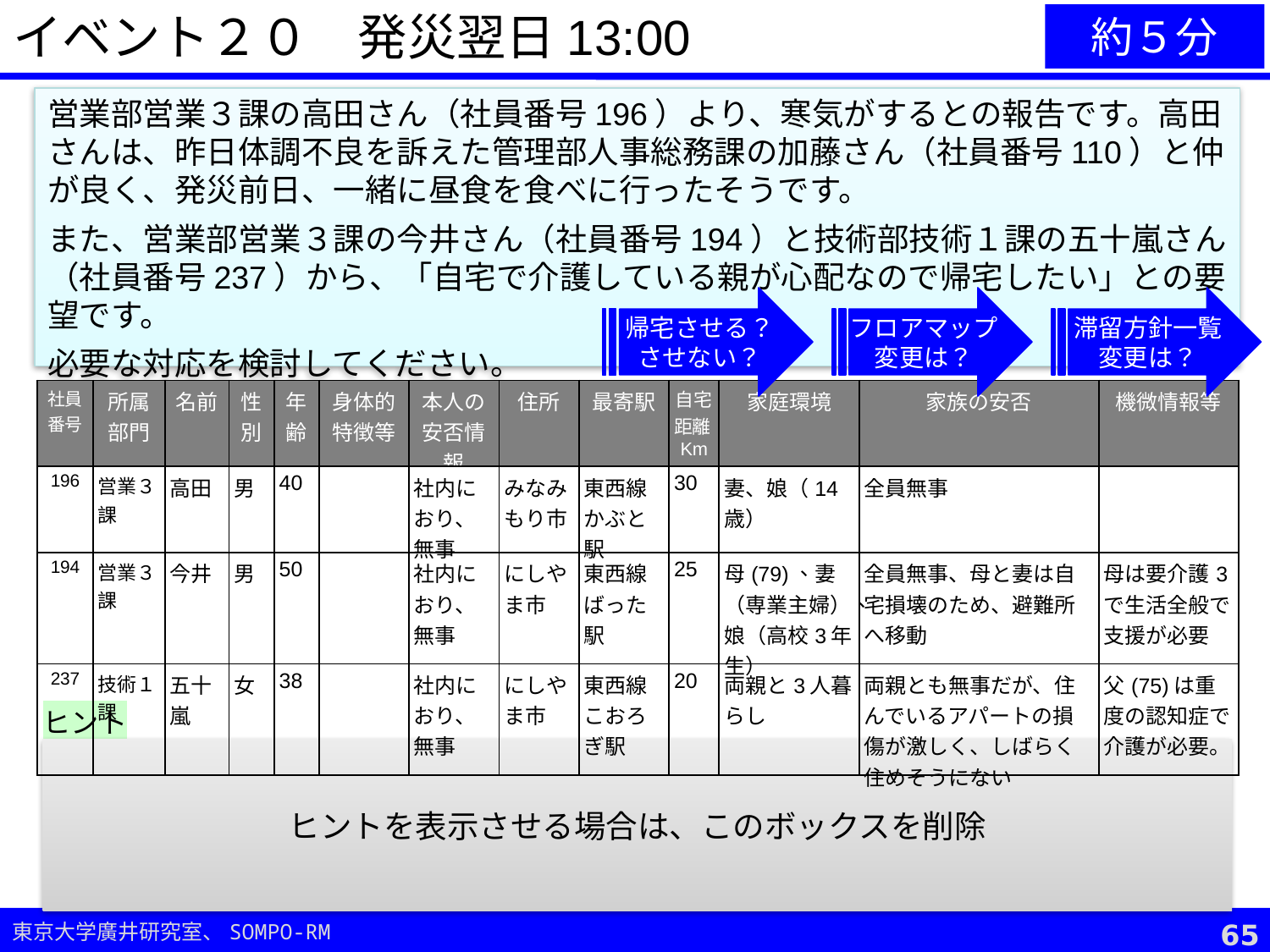

イベント２０　発災翌日13:00
約５分
営業部営業３課の高田さん（社員番号196）より、寒気がするとの報告です。高田さんは、昨日体調不良を訴えた管理部人事総務課の加藤さん（社員番号110）と仲が良く、発災前日、一緒に昼食を食べに行ったそうです。
また、営業部営業３課の今井さん（社員番号194）と技術部技術１課の五十嵐さん（社員番号237）から、「自宅で介護している親が心配なので帰宅したい」との要望です。
必要な対応を検討してください。
帰宅させる？
させない？
フロアマップ
変更は？
滞留方針一覧
変更は？
| 社員 番号 | 所属部門 | 名前 | 性別 | 年齢 | 身体的 特徴等 | 本人の 安否情報 | 住所 | 最寄駅 | 自宅距離Km | 家庭環境 | 家族の安否 | 機微情報等 |
| --- | --- | --- | --- | --- | --- | --- | --- | --- | --- | --- | --- | --- |
| 196 | 営業３課 | 高田 | 男 | 40 |  | 社内におり、無事 | みなみもり市 | 東西線かぶと駅 | 30 | 妻、娘（14歳） | 全員無事 |  |
| 194 | 営業３課 | 今井 | 男 | 50 |  | 社内におり、無事 | にしやま市 | 東西線ばった駅 | 25 | 母(79)、妻（専業主婦）、娘（高校3年生） | 全員無事、母と妻は自宅損壊のため、避難所へ移動 | 母は要介護3で生活全般で支援が必要 |
| 237 | 技術１課 | 五十嵐 | 女 | 38 |  | 社内におり、無事 | にしやま市 | 東西線こおろぎ駅 | 20 | 両親と3人暮らし | 両親とも無事だが、住んでいるアパートの損傷が激しく、しばらく住めそうにない | 父(75)は重度の認知症で介護が必要。 |
ヒント
高田さんの感染の可能性を否定できない症状ですが、ごく軽症のようです。
加藤さん、高田さんの感染が確認された場合、濃厚接触者を特定できるよう(または、在館者が誰も濃厚接触者に該当しないよう）対策済みですか？
帰宅させる場合に伝達しておくべき事項は？（帰宅後の報告は？明日以降はどうしたらいい？、安全に関する情報は？）
ヒントを表示させる場合は、このボックスを削除
65